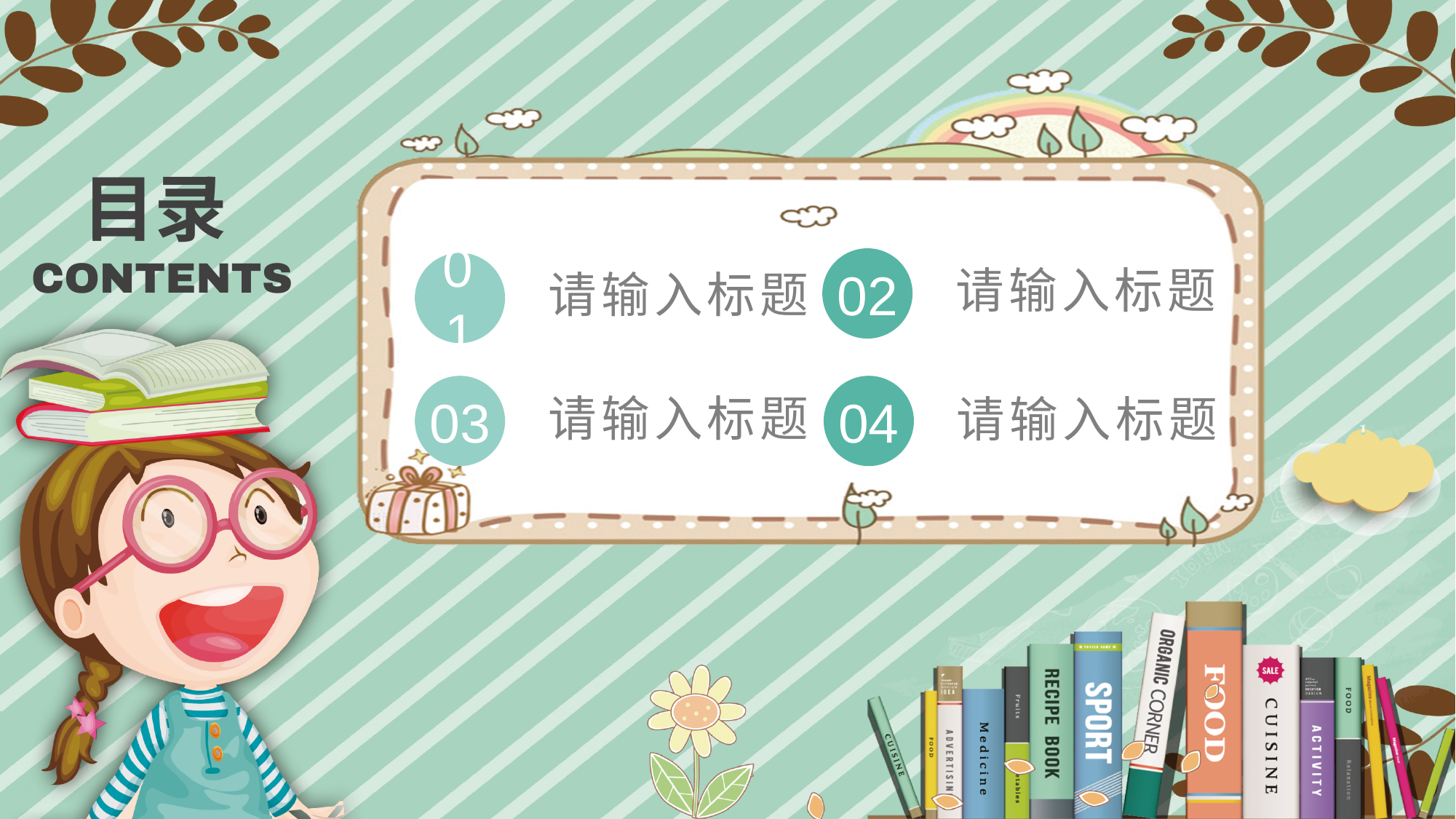

目录
CONTENTS
02
01
请输入标题
请输入标题
03
04
请输入标题
请输入标题